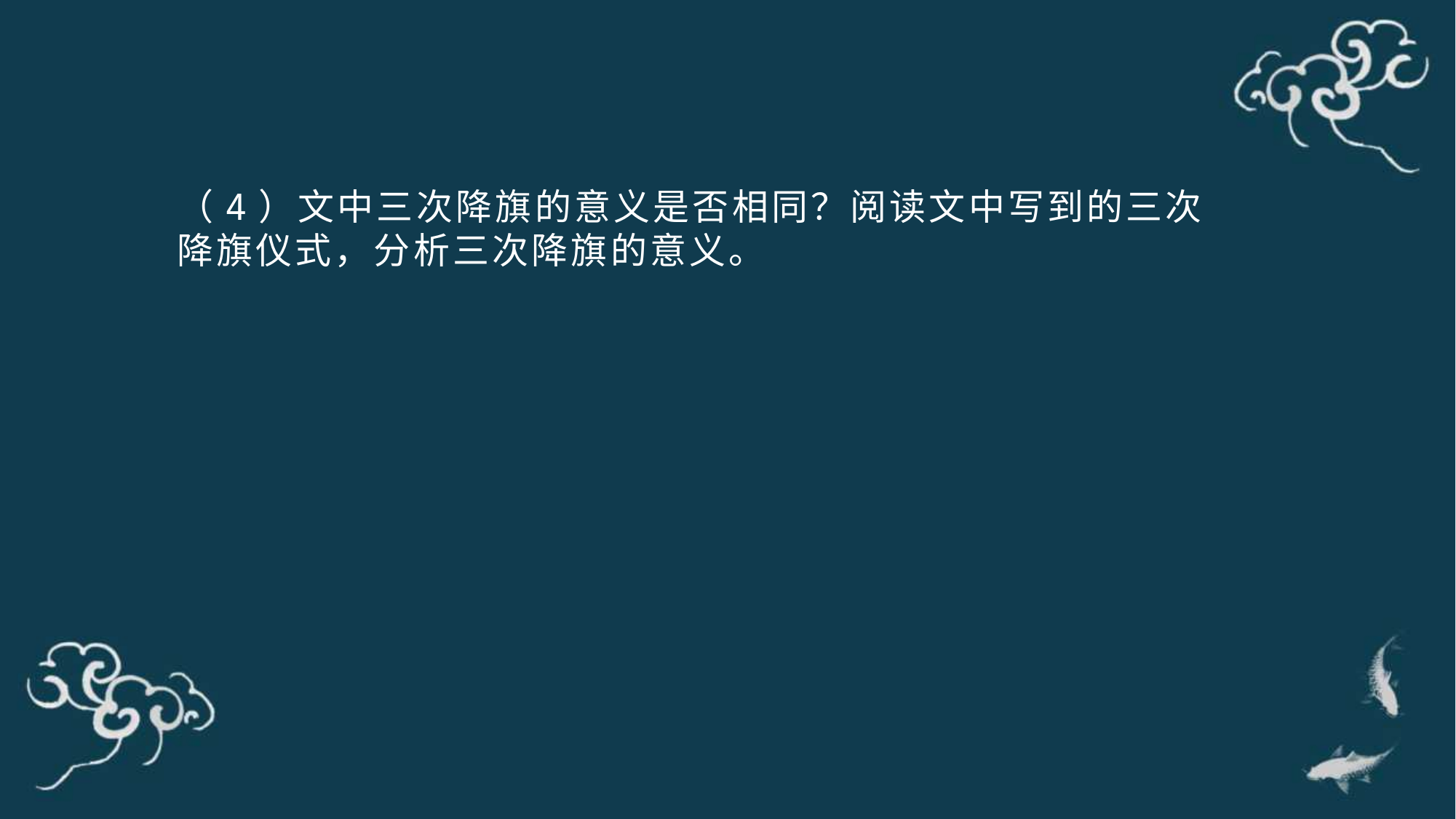

（4）文中三次降旗的意义是否相同？阅读文中写到的三次降旗仪式，分析三次降旗的意义。